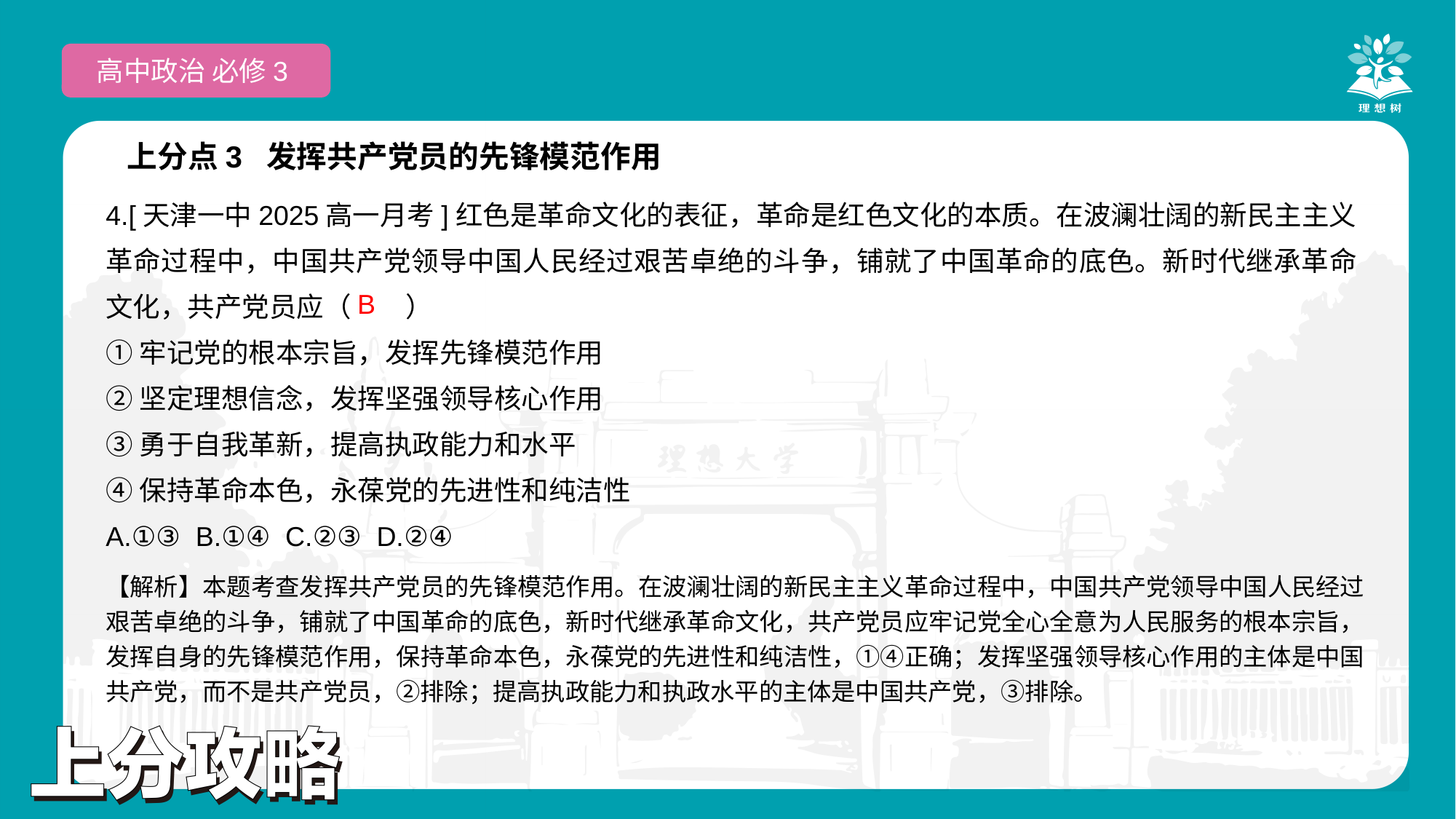

高中政治 必修3
上分点3  发挥共产党员的先锋模范作用
4.[天津一中2025高一月考]红色是革命文化的表征，革命是红色文化的本质。在波澜壮阔的新民主主义革命过程中，中国共产党领导中国人民经过艰苦卓绝的斗争，铺就了中国革命的底色。新时代继承革命文化，共产党员应（　　）
①牢记党的根本宗旨，发挥先锋模范作用
②坚定理想信念，发挥坚强领导核心作用
③勇于自我革新，提高执政能力和水平
④保持革命本色，永葆党的先进性和纯洁性
A.①③  B.①④  C.②③  D.②④
 B
【解析】本题考查发挥共产党员的先锋模范作用。在波澜壮阔的新民主主义革命过程中，中国共产党领导中国人民经过艰苦卓绝的斗争，铺就了中国革命的底色，新时代继承革命文化，共产党员应牢记党全心全意为人民服务的根本宗旨，发挥自身的先锋模范作用，保持革命本色，永葆党的先进性和纯洁性，①④正确；发挥坚强领导核心作用的主体是中国共产党，而不是共产党员，②排除；提高执政能力和执政水平的主体是中国共产党，③排除。